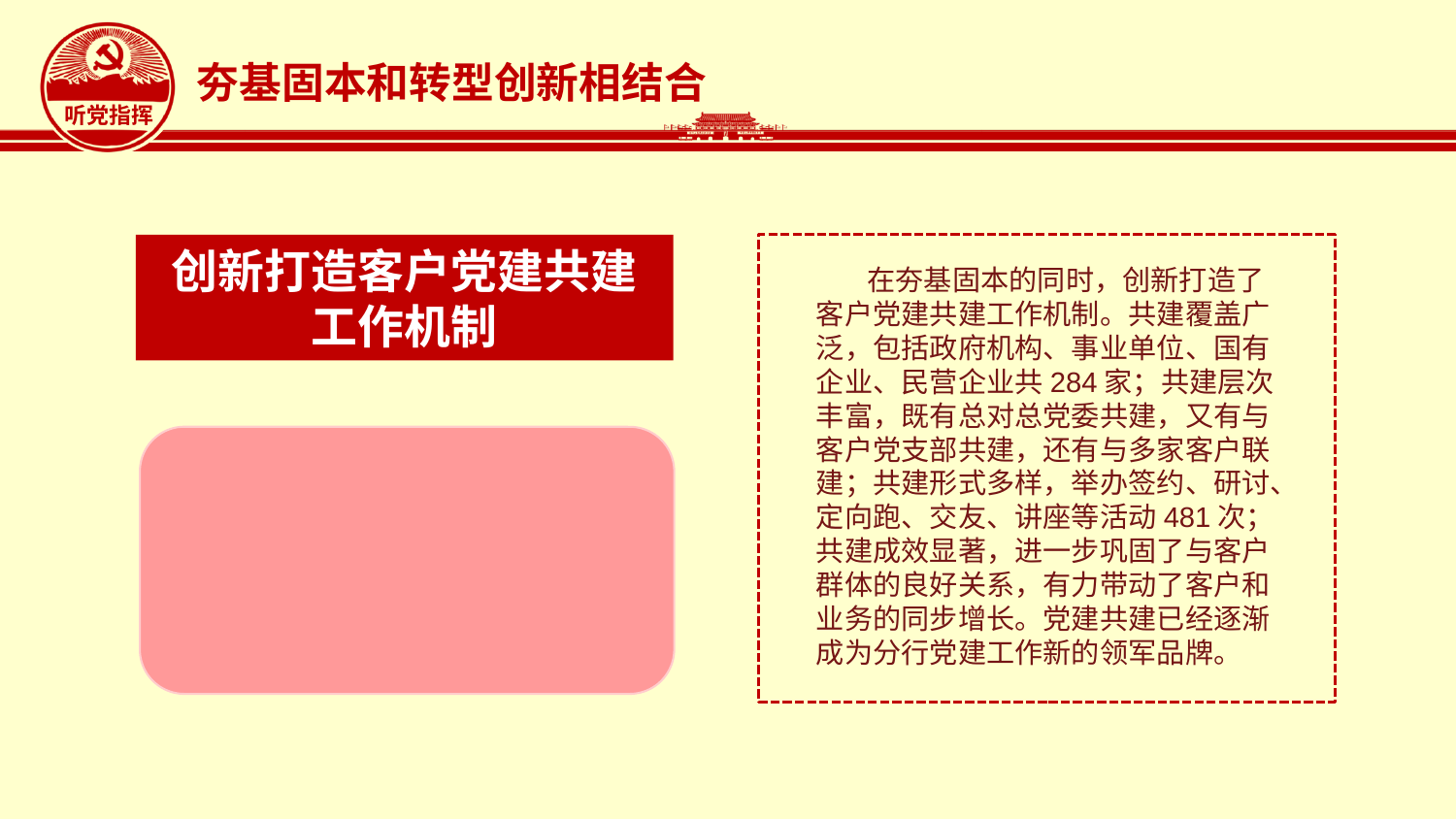

夯基固本和转型创新相结合

创新打造客户党建共建工作机制
       在夯基固本的同时，创新打造了客户党建共建工作机制。共建覆盖广泛，包括政府机构、事业单位、国有企业、民营企业共284家；共建层次丰富，既有总对总党委共建，又有与客户党支部共建，还有与多家客户联建；共建形式多样，举办签约、研讨、定向跑、交友、讲座等活动481次；共建成效显著，进一步巩固了与客户群体的良好关系，有力带动了客户和业务的同步增长。党建共建已经逐渐成为分行党建工作新的领军品牌。